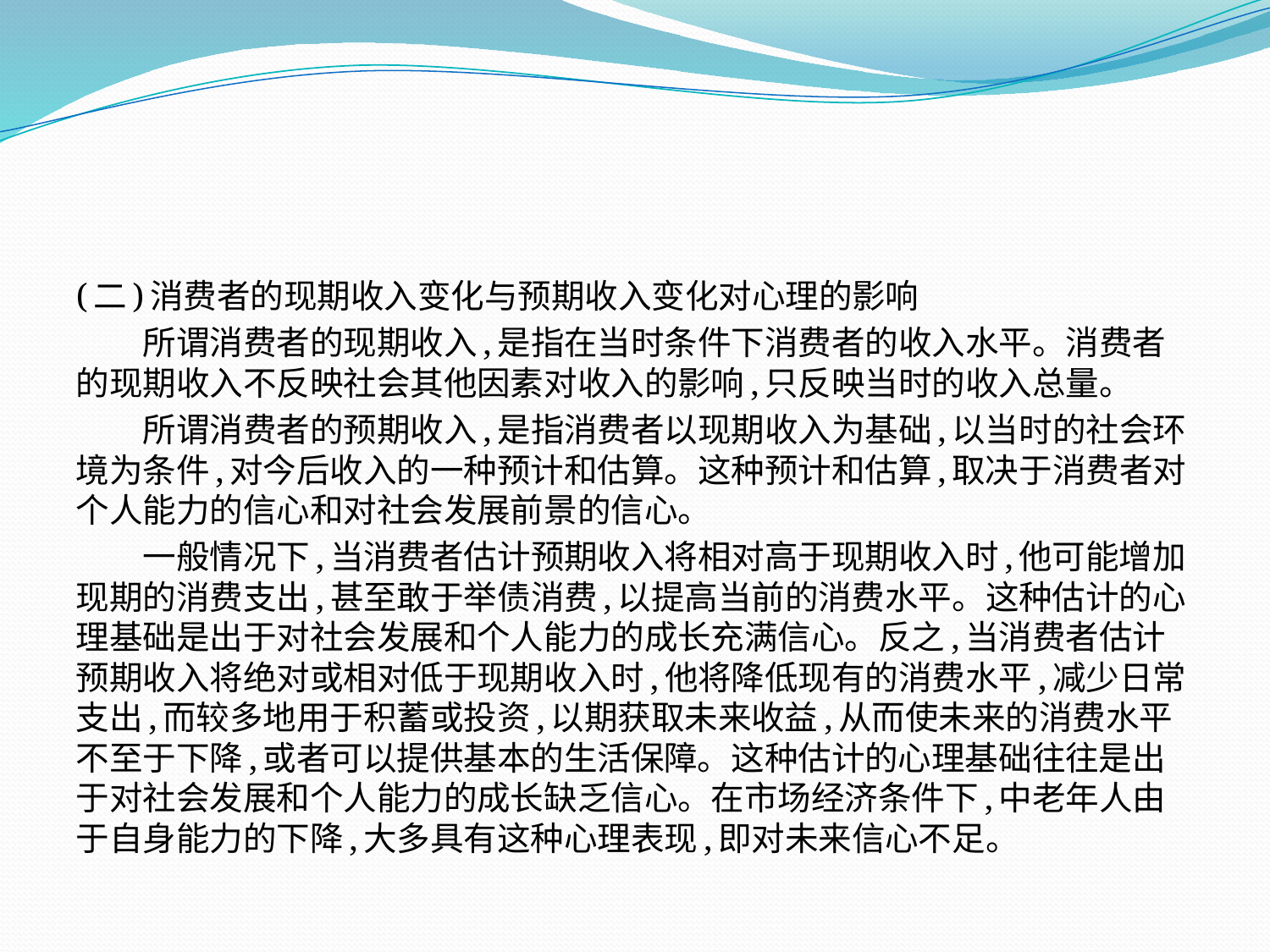

(二)消费者的现期收入变化与预期收入变化对心理的影响
　　所谓消费者的现期收入,是指在当时条件下消费者的收入水平。消费者的现期收入不反映社会其他因素对收入的影响,只反映当时的收入总量。
　　所谓消费者的预期收入,是指消费者以现期收入为基础,以当时的社会环境为条件,对今后收入的一种预计和估算。这种预计和估算,取决于消费者对个人能力的信心和对社会发展前景的信心。
　　一般情况下,当消费者估计预期收入将相对高于现期收入时,他可能增加现期的消费支出,甚至敢于举债消费,以提高当前的消费水平。这种估计的心理基础是出于对社会发展和个人能力的成长充满信心。反之,当消费者估计预期收入将绝对或相对低于现期收入时,他将降低现有的消费水平,减少日常支出,而较多地用于积蓄或投资,以期获取未来收益,从而使未来的消费水平不至于下降,或者可以提供基本的生活保障。这种估计的心理基础往往是出于对社会发展和个人能力的成长缺乏信心。在市场经济条件下,中老年人由于自身能力的下降,大多具有这种心理表现,即对未来信心不足。